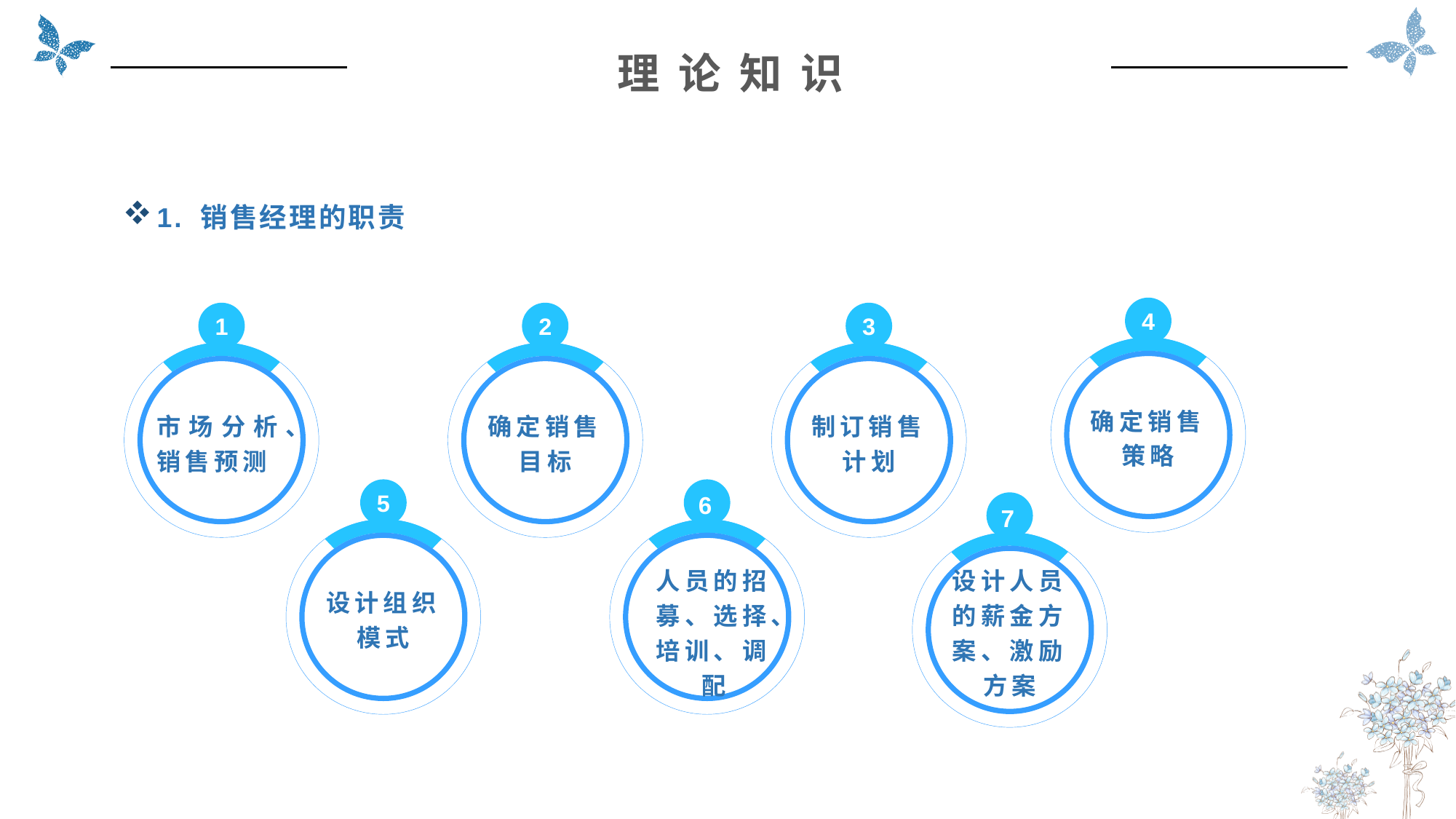

理 论 知 识
1. 销售经理的职责

4

确定销售策略

1

市场分析、销售预测

2

确定销售目标

3

制订销售计划

6

人员的招募、选择、培训、调配

5

设计组织模式

7

设计人员的薪金方案、激励方案